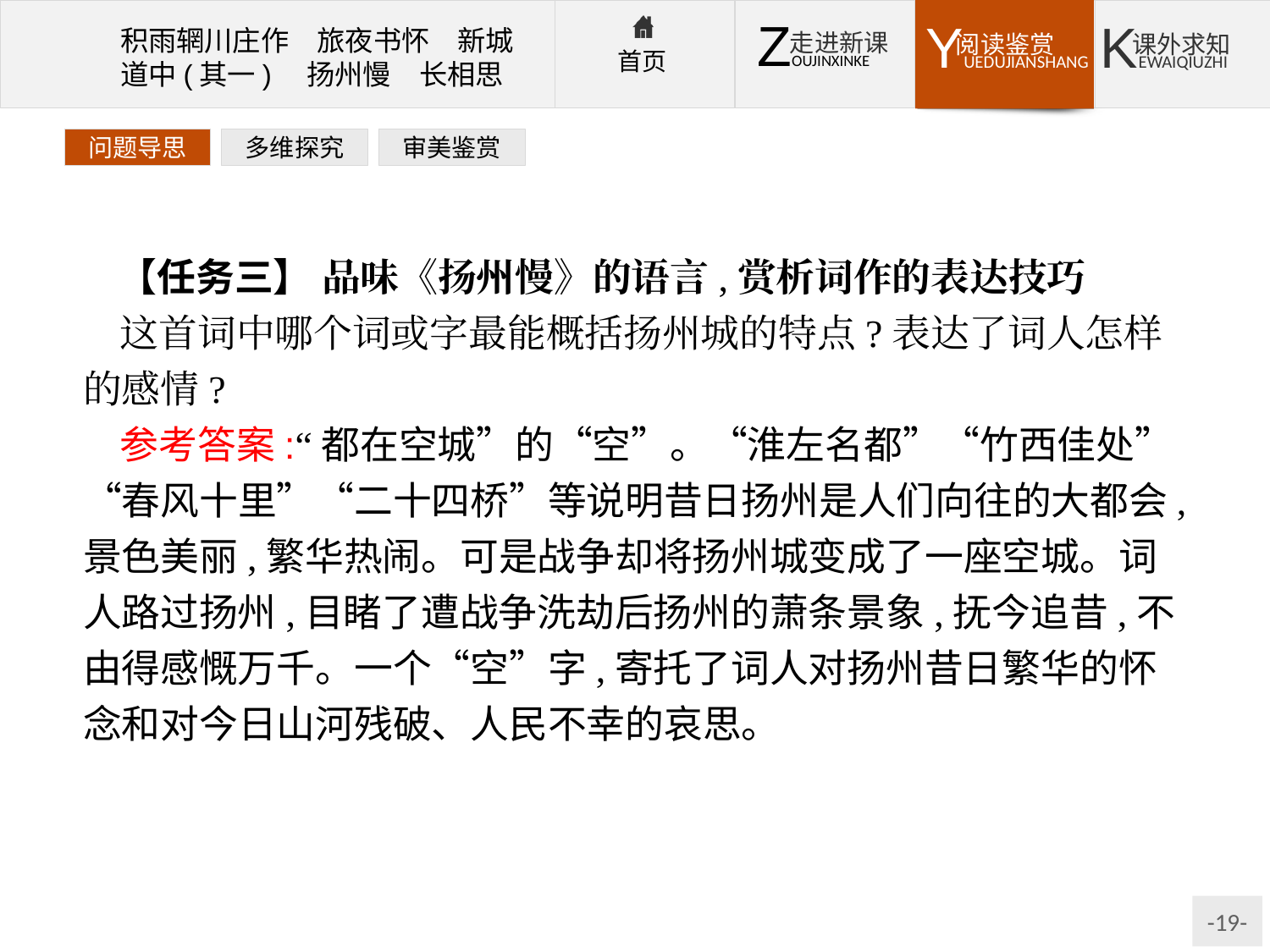

问题导思
多维探究
审美鉴赏
【任务三】 品味《扬州慢》的语言,赏析词作的表达技巧
这首词中哪个词或字最能概括扬州城的特点?表达了词人怎样的感情?
参考答案:“都在空城”的“空”。“淮左名都”“竹西佳处”“春风十里”“二十四桥”等说明昔日扬州是人们向往的大都会,景色美丽,繁华热闹。可是战争却将扬州城变成了一座空城。词人路过扬州,目睹了遭战争洗劫后扬州的萧条景象,抚今追昔,不由得感慨万千。一个“空”字,寄托了词人对扬州昔日繁华的怀念和对今日山河残破、人民不幸的哀思。